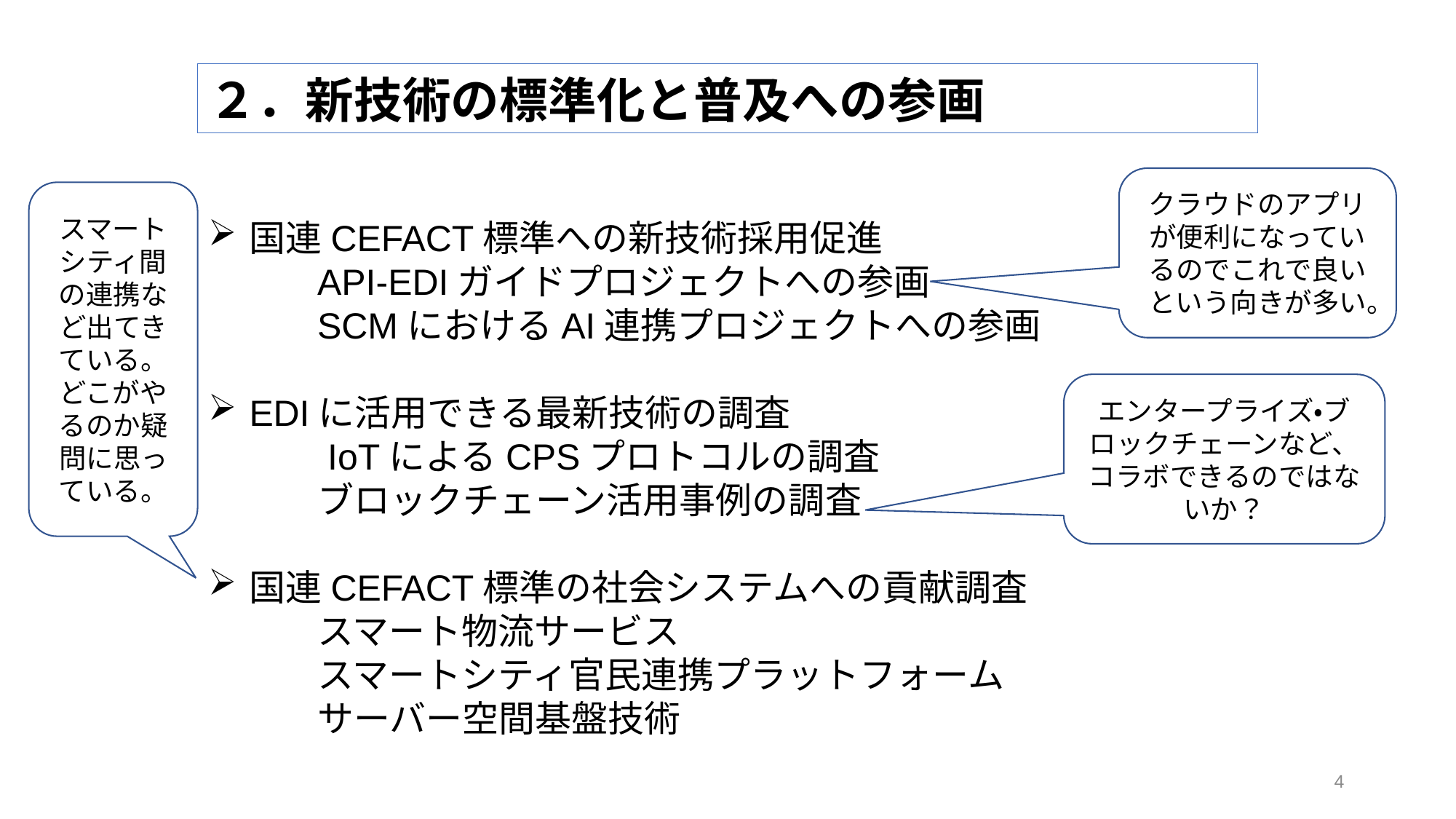

２．新技術の標準化と普及への参画
クラウドのアプリが便利になっているのでこれで良いという向きが多い。
スマートシティ間の連携など出てきている。どこがやるのか疑問に思っている。
国連CEFACT標準への新技術採用促進
	API-EDIガイドプロジェクトへの参画
	SCMにおけるAI連携プロジェクトへの参画

EDIに活用できる最新技術の調査
	 IoTによるCPSプロトコルの調査
	ブロックチェーン活用事例の調査

国連CEFACT標準の社会システムへの貢献調査
	スマート物流サービス
	スマートシティ官民連携プラットフォーム
	サーバー空間基盤技術
エンタープライズ・ブロックチェーンなど、コラボできるのではないか？
4